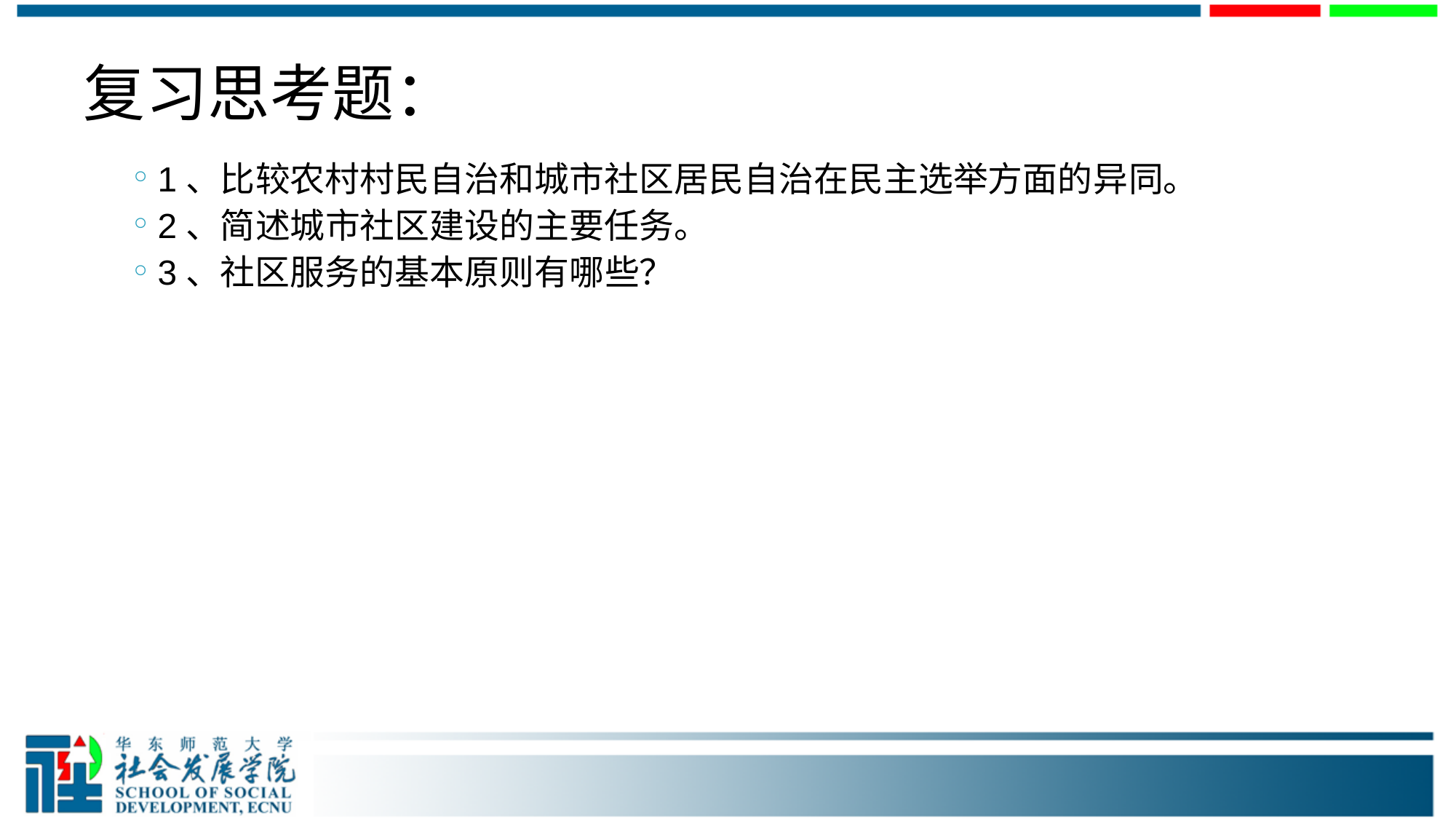

# 复习思考题：
1、比较农村村民自治和城市社区居民自治在民主选举方面的异同。
2、简述城市社区建设的主要任务。
3、社区服务的基本原则有哪些？